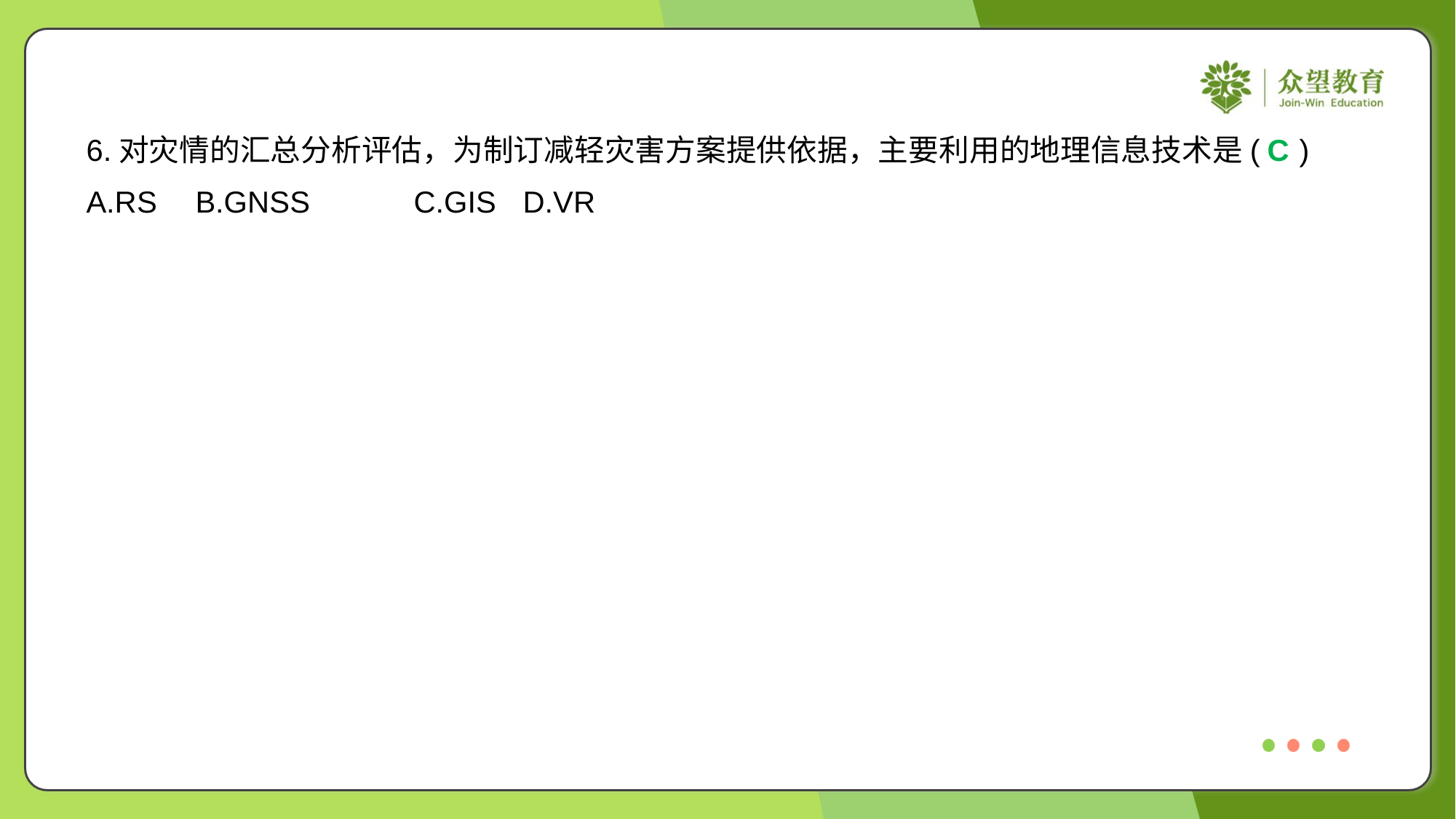

6.对灾情的汇总分析评估，为制订减轻灾害方案提供依据，主要利用的地理信息技术是(     )
C
A.RS	B.GNSS	C.GIS	D.VR